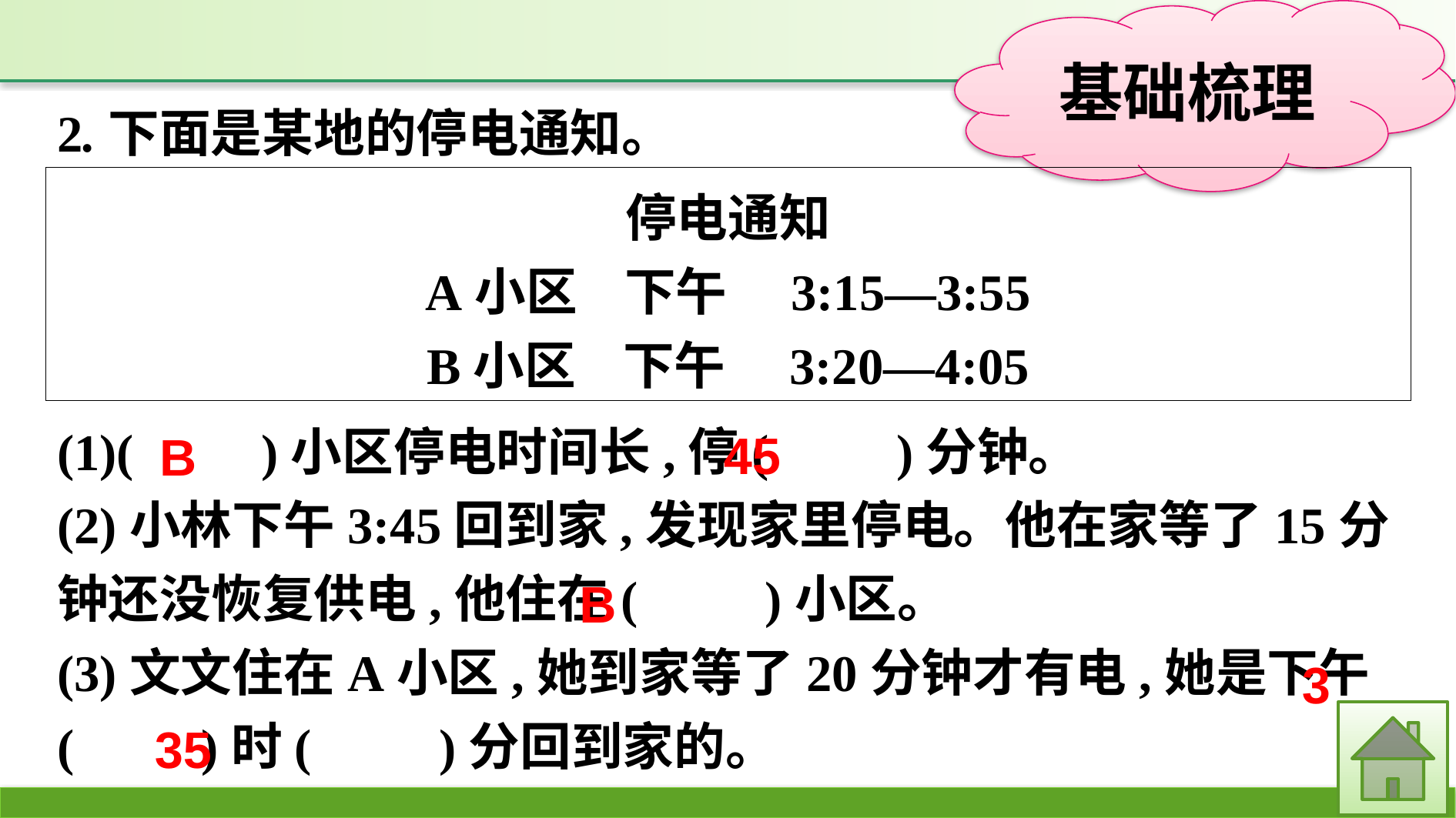

2.下面是某地的停电通知。
停电通知
A小区    下午　3:15—3:55
B小区    下午　3:20—4:05
(1)(　　)小区停电时间长,停(　　)分钟。
(2)小林下午3:45回到家,发现家里停电。他在家等了15分钟还没恢复供电,他住在(　　)小区。
(3)文文住在A小区,她到家等了20分钟才有电,她是下午(　　)时(　　)分回到家的。
45
B
B
3
35